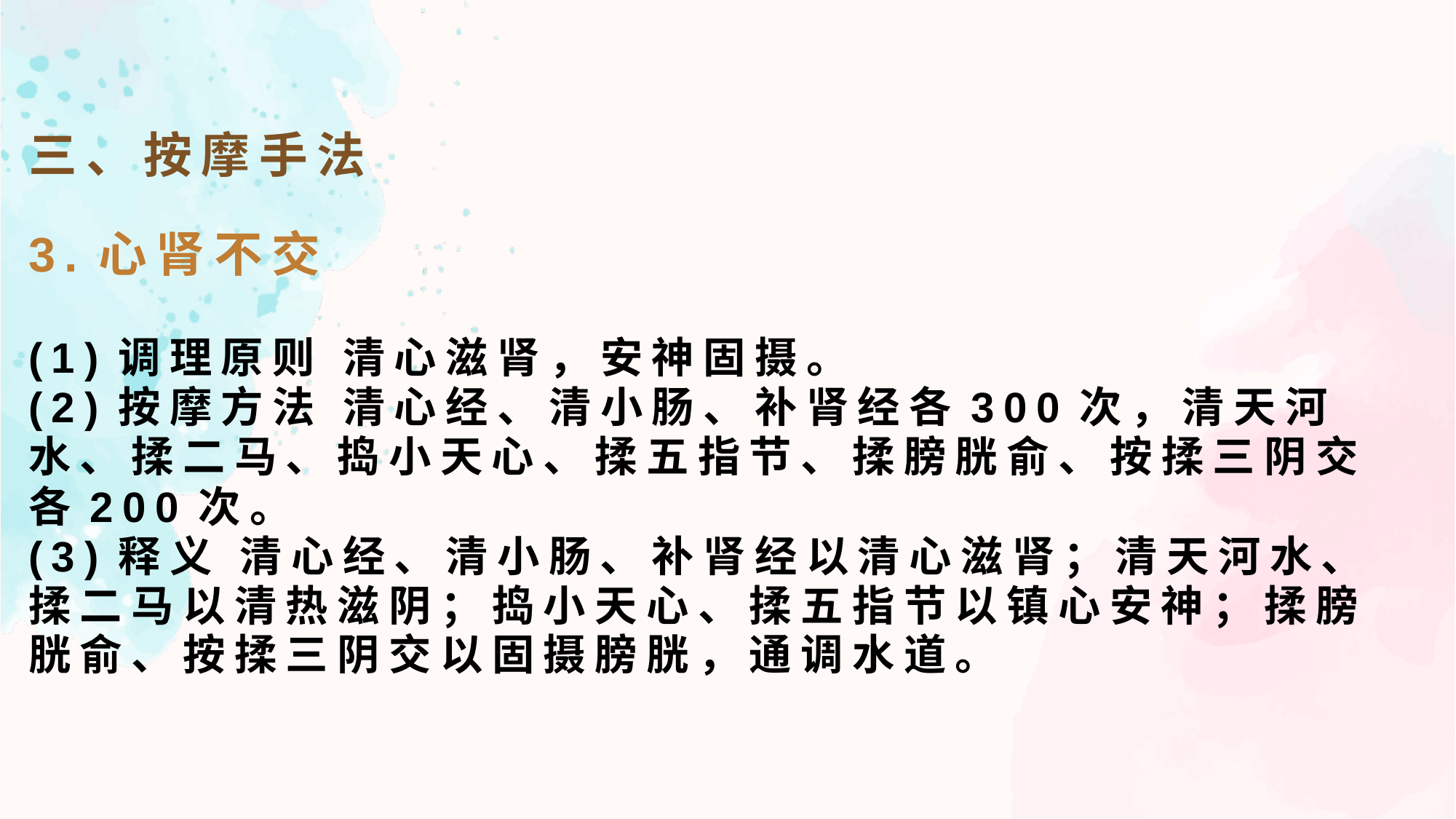

三、按摩手法

3.心肾不交

(1)调理原则 清心滋肾，安神固摄。
(2)按摩方法 清心经、清小肠、补肾经各300次，清天河水、揉二马、捣小天心、揉五指节、揉膀胱俞、按揉三阴交各200次。
(3)释义 清心经、清小肠、补肾经以清心滋肾；清天河水、揉二马以清热滋阴；捣小天心、揉五指节以镇心安神；揉膀胱俞、按揉三阴交以固摄膀胱，通调水道。